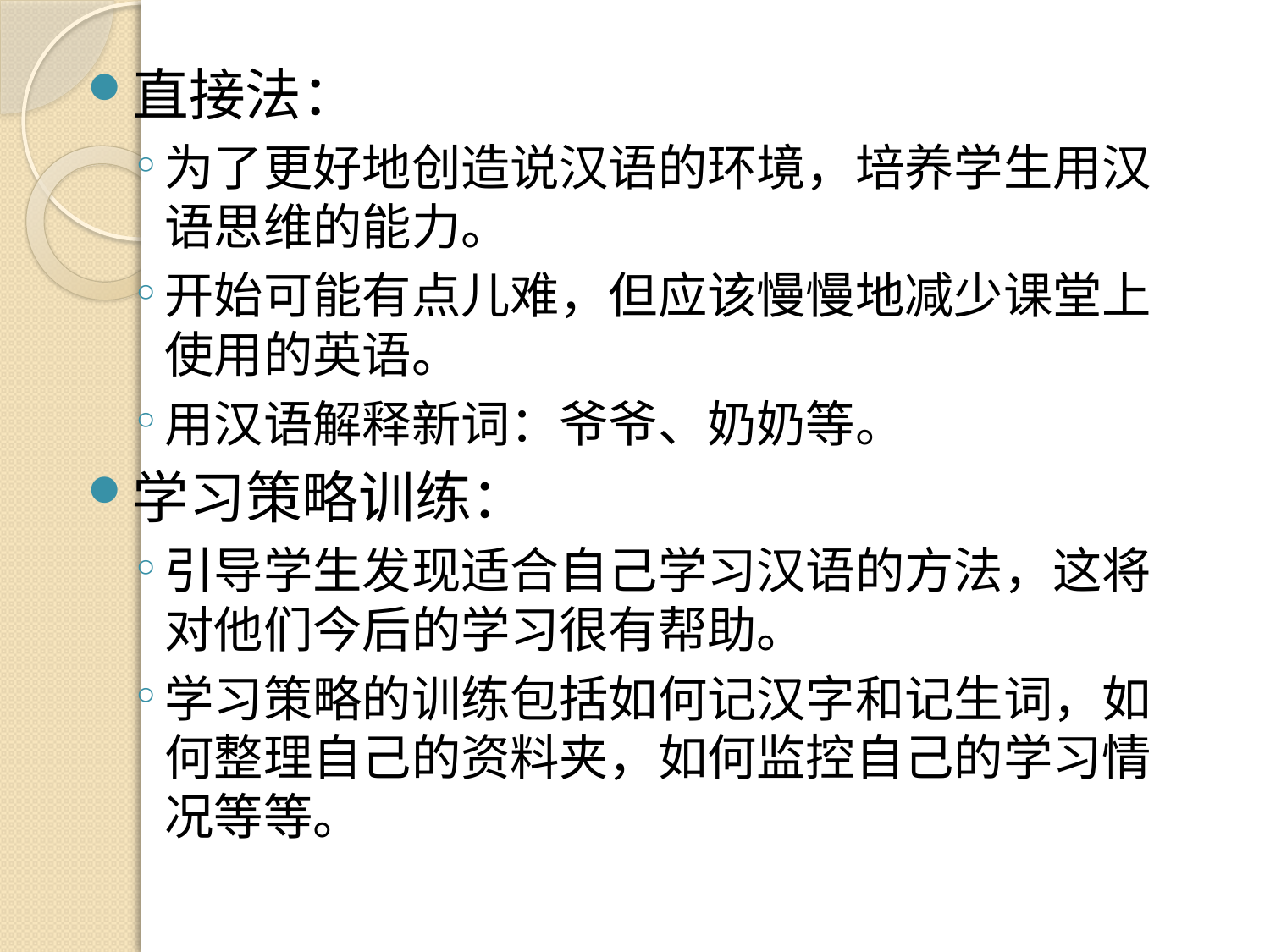

直接法：
为了更好地创造说汉语的环境，培养学生用汉语思维的能力。
开始可能有点儿难，但应该慢慢地减少课堂上使用的英语。
用汉语解释新词：爷爷、奶奶等。
学习策略训练：
引导学生发现适合自己学习汉语的方法，这将对他们今后的学习很有帮助。
学习策略的训练包括如何记汉字和记生词，如何整理自己的资料夹，如何监控自己的学习情况等等。